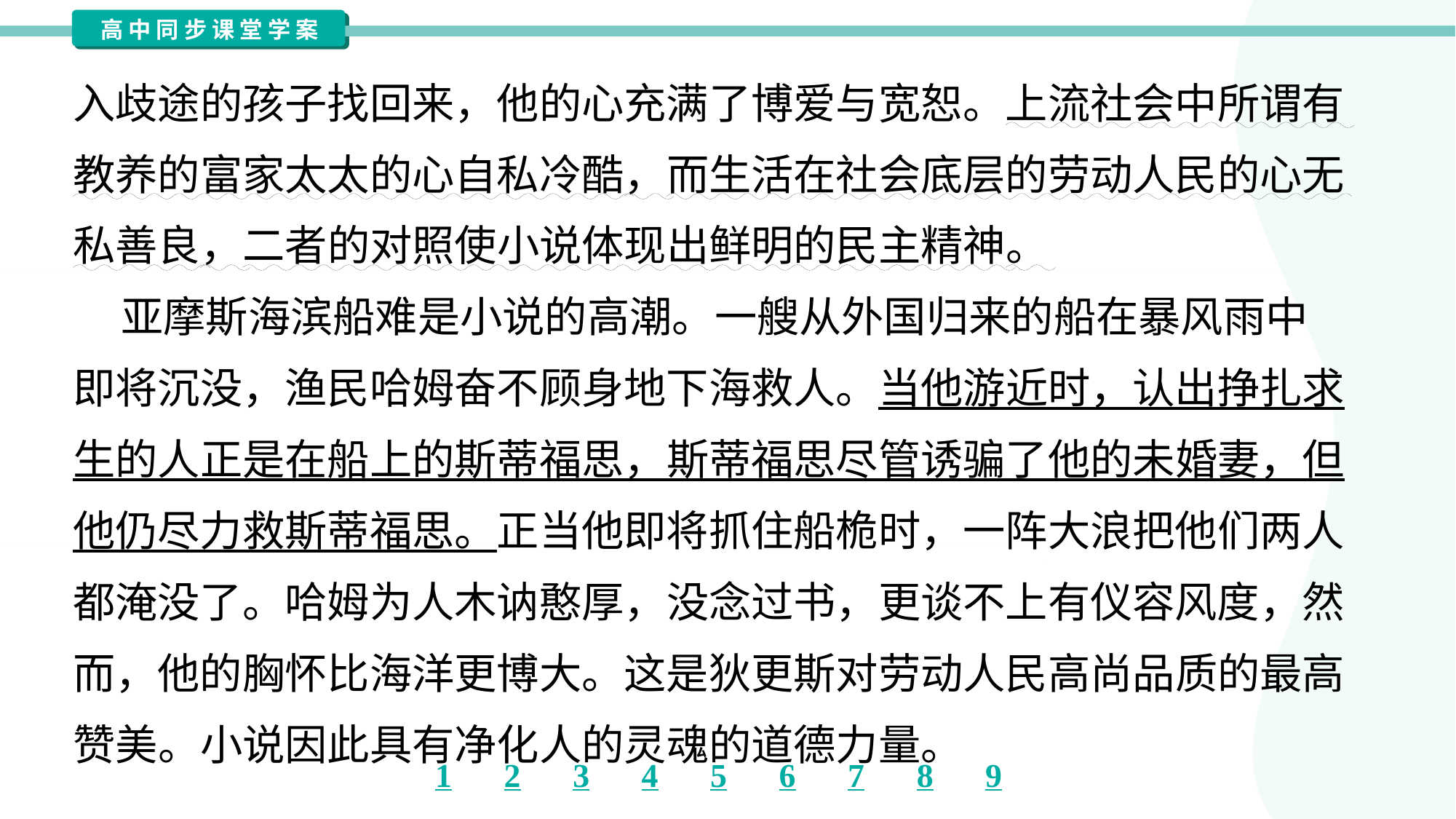

入歧途的孩子找回来，他的心充满了博爱与宽恕。上流社会中所谓有
教养的富家太太的心自私冷酷，而生活在社会底层的劳动人民的心无
私善良，二者的对照使小说体现出鲜明的民主精神。
    亚摩斯海滨船难是小说的高潮。一艘从外国归来的船在暴风雨中
即将沉没，渔民哈姆奋不顾身地下海救人。当他游近时，认出挣扎求
生的人正是在船上的斯蒂福思，斯蒂福思尽管诱骗了他的未婚妻，但
他仍尽力救斯蒂福思。正当他即将抓住船桅时，一阵大浪把他们两人
都淹没了。哈姆为人木讷憨厚，没念过书，更谈不上有仪容风度，然
而，他的胸怀比海洋更博大。这是狄更斯对劳动人民高尚品质的最高
赞美。小说因此具有净化人的灵魂的道德力量。